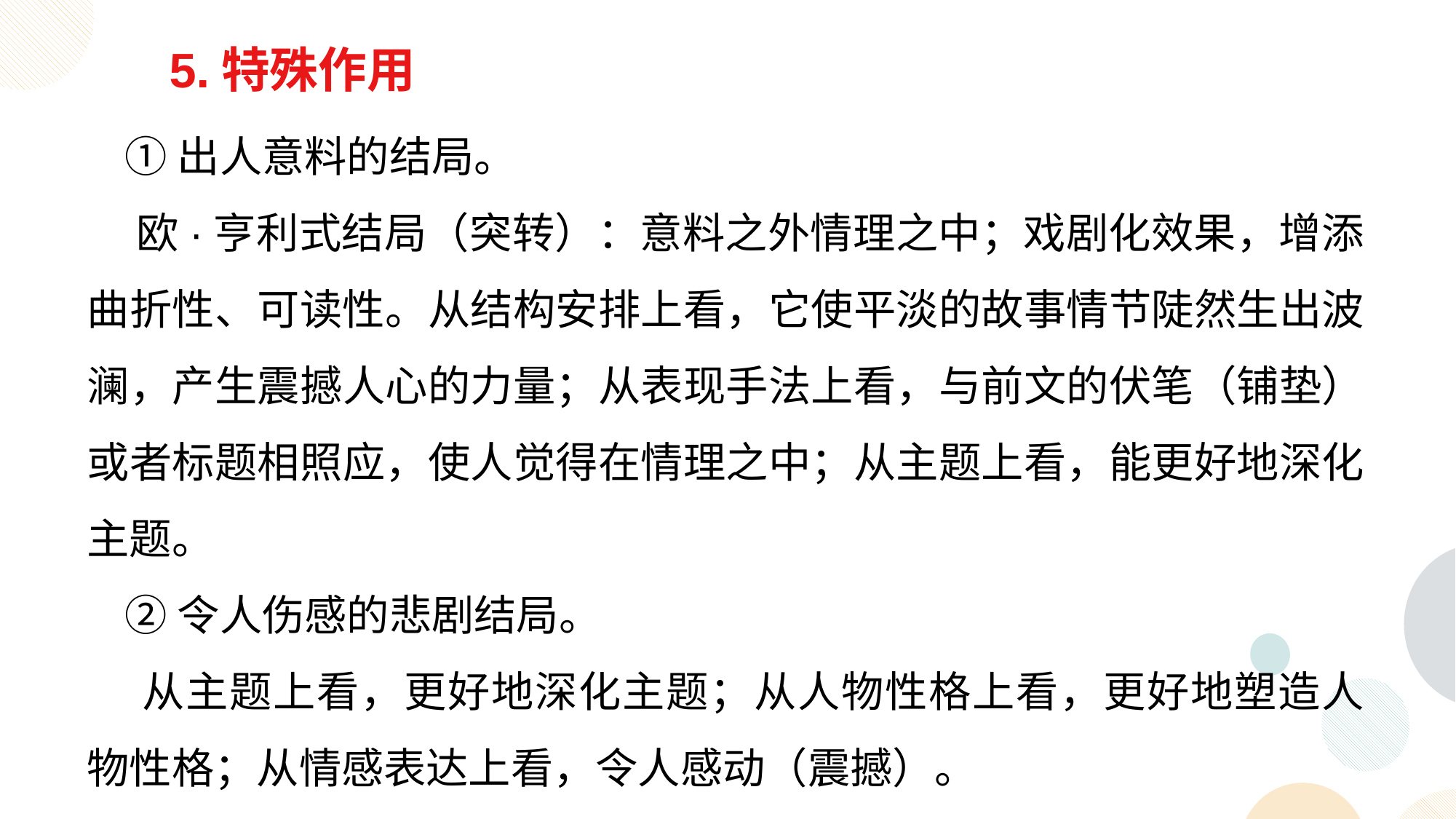

5.特殊作用
    ①出人意料的结局。
    欧·亨利式结局（突转）：意料之外情理之中；戏剧化效果，增添曲折性、可读性。从结构安排上看，它使平淡的故事情节陡然生出波澜，产生震撼人心的力量；从表现手法上看，与前文的伏笔（铺垫）或者标题相照应，使人觉得在情理之中；从主题上看，能更好地深化主题。
    ②令人伤感的悲剧结局。
    从主题上看，更好地深化主题；从人物性格上看，更好地塑造人物性格；从情感表达上看，令人感动（震撼）。